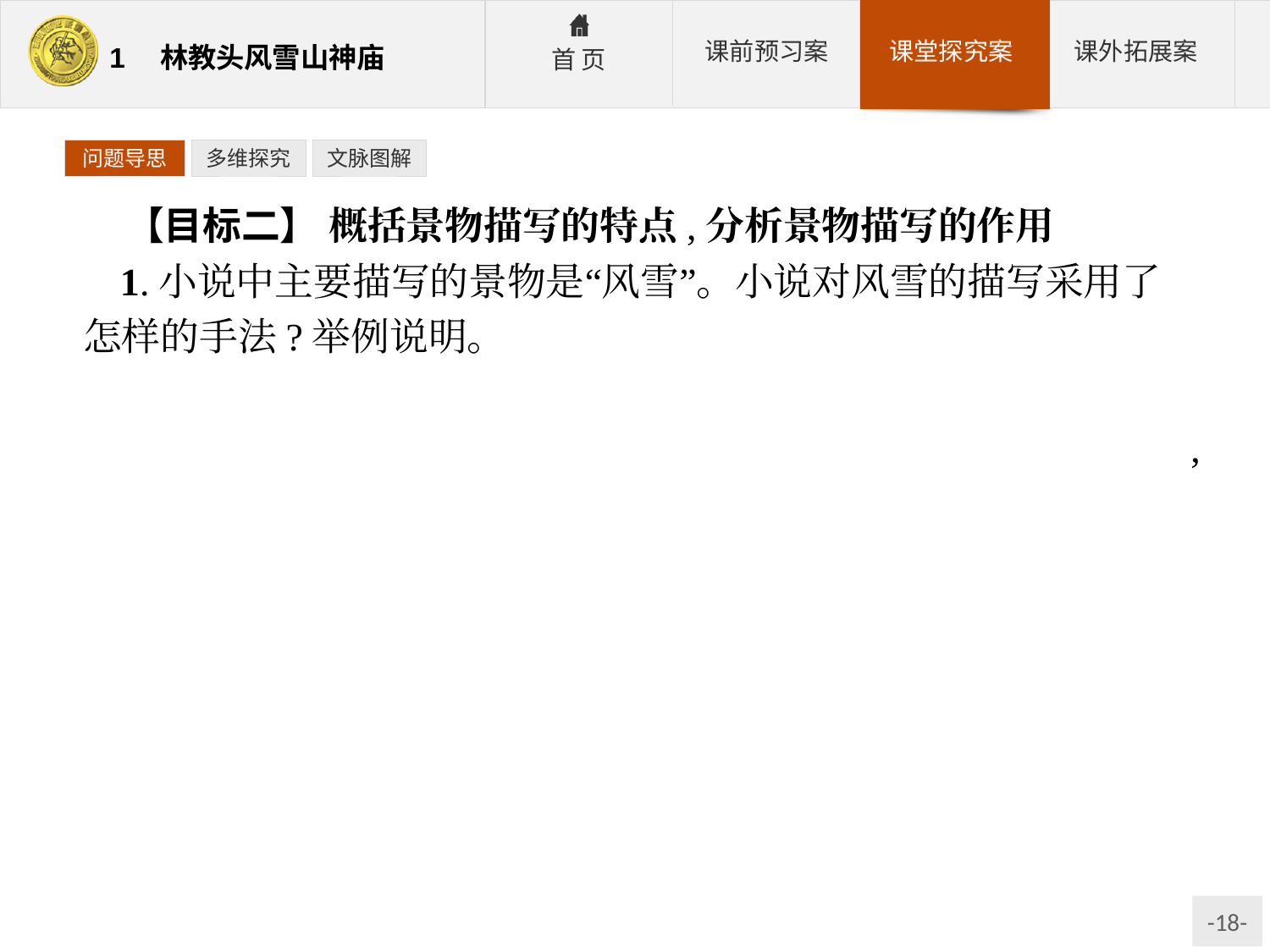

问题导思
多维探究
文脉图解
【目标二】 概括景物描写的特点,分析景物描写的作用
1.小说中主要描写的景物是“风雪”。小说对风雪的描写采用了怎样的手法?举例说明。
参考答案:采用了正面描写和侧面描写相结合的手法。正面描写有三次,①林冲初到草料场时,写风雪初起——“正是严冬天气,彤云密布,朔风渐起,却早纷纷扬扬卷下一天大雪来”。②林冲去市井沽酒时,写雪势正大——“雪地里踏着碎琼乱玉,迤逦背着北风而行。那雪正下得紧”。③离开酒店回草料场时,进一步写雪势之大——“看那雪,到晚越下得紧了”。侧面描写体现在两点,一是通过环境描写衬托风雪。例如写草屋,“又被朔风吹撼,摇振得动”“那两间草厅已被雪压倒了”,写的是草屋,给人的印象却是风很猛,雪很大。二是通过人的动作、感觉衬托风雪。例如:林冲在草屋内“向了一回火,觉得身上寒冷”等。